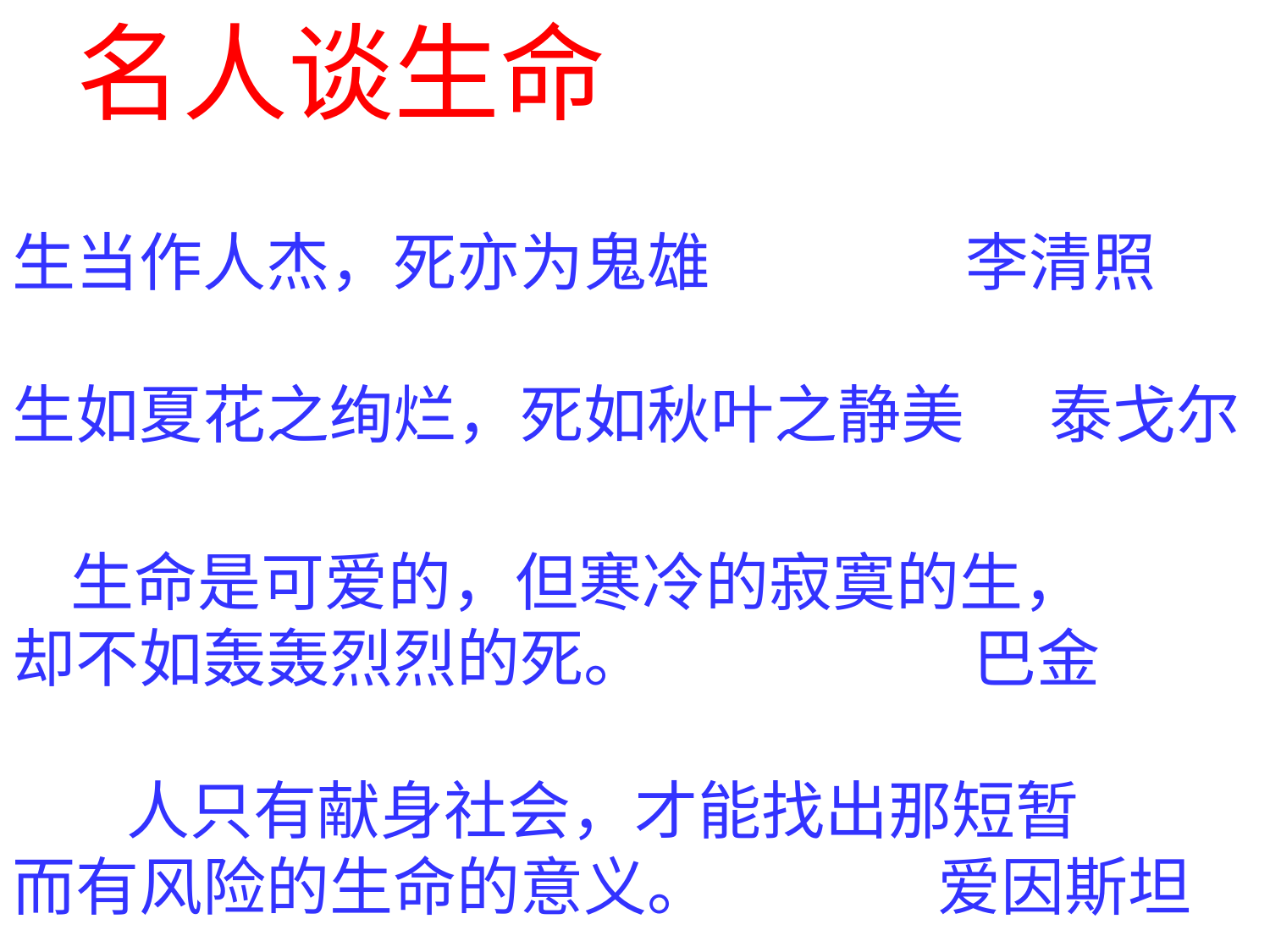

名人谈生命
生当作人杰，死亦为鬼雄                  李清照

生如夏花之绚烂，死如秋叶之静美      泰戈尔
       生命是可爱的，但寒冷的寂寞的生，
却不如轰轰烈烈的死。                       巴金

       人只有献身社会，才能找出那短暂
而有风险的生命的意义。                爱因斯坦